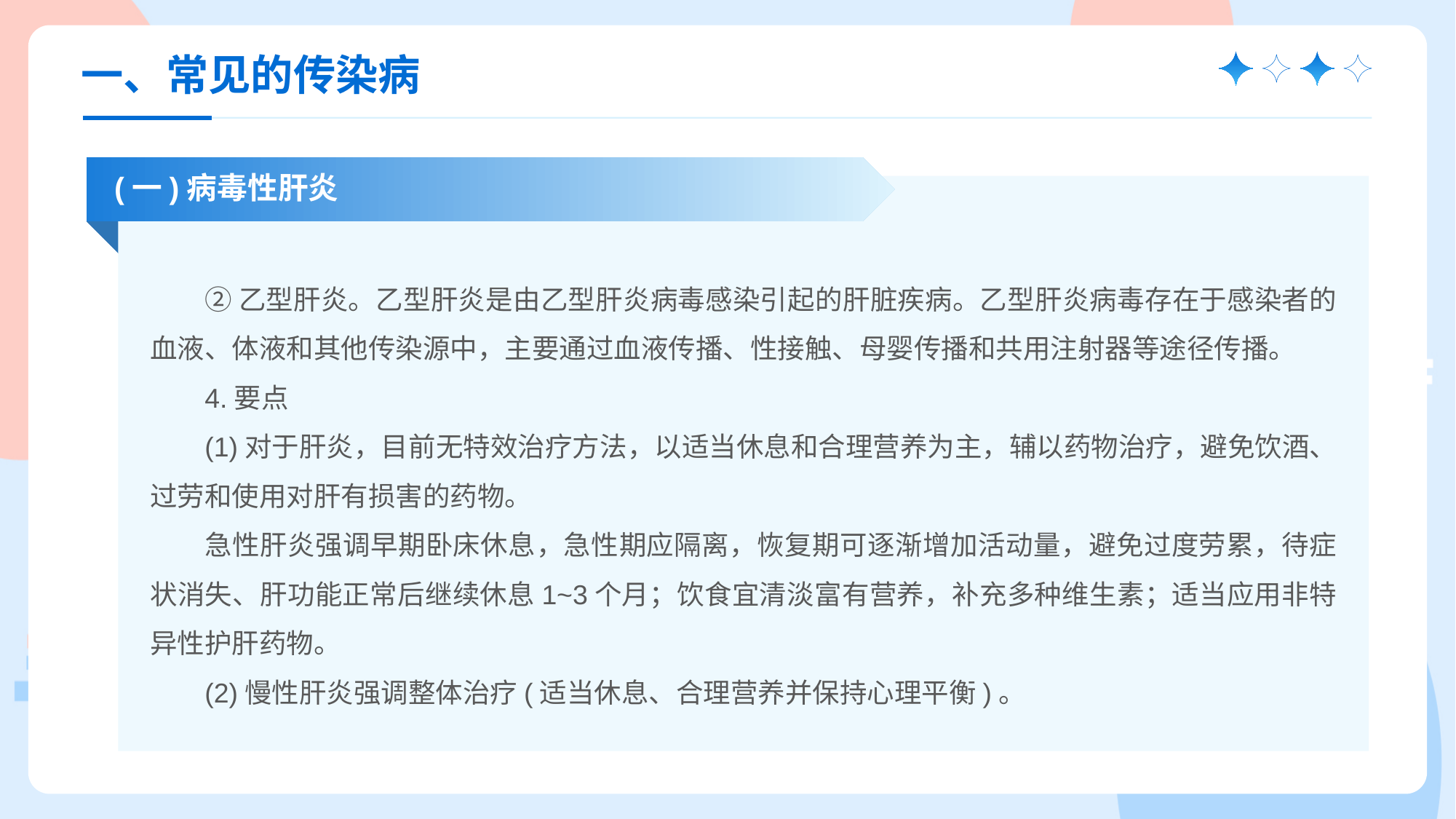

一、常见的传染病
(一)病毒性肝炎

②乙型肝炎。乙型肝炎是由乙型肝炎病毒感染引起的肝脏疾病。乙型肝炎病毒存在于感染者的血液、体液和其他传染源中，主要通过血液传播、性接触、母婴传播和共用注射器等途径传播。
4.要点
(1)对于肝炎，目前无特效治疗方法，以适当休息和合理营养为主，辅以药物治疗，避免饮酒、过劳和使用对肝有损害的药物。
急性肝炎强调早期卧床休息，急性期应隔离，恢复期可逐渐增加活动量，避免过度劳累，待症状消失、肝功能正常后继续休息1~3个月；饮食宜清淡富有营养，补充多种维生素；适当应用非特异性护肝药物。
(2)慢性肝炎强调整体治疗(适当休息、合理营养并保持心理平衡)。